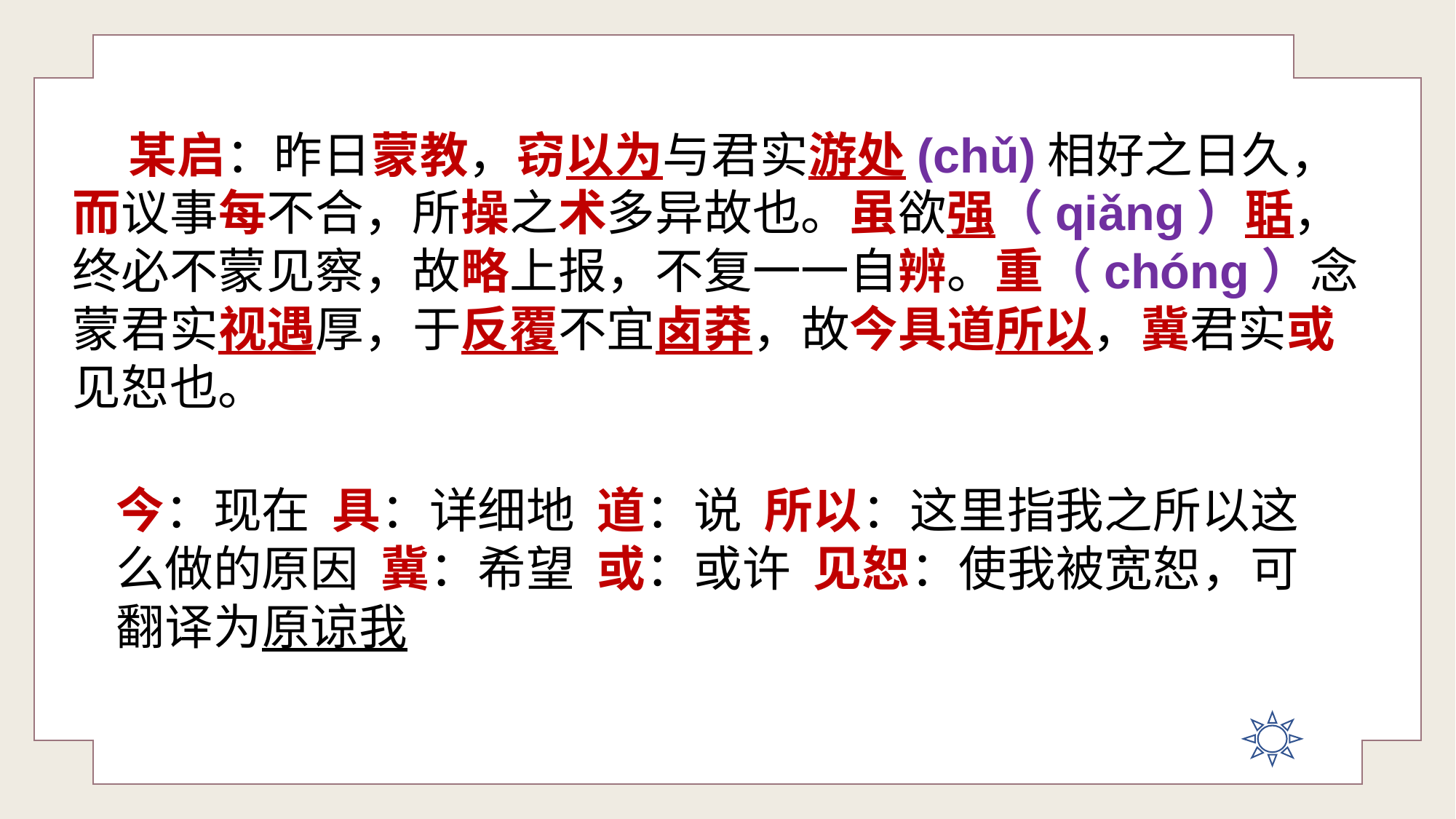

某启：昨日蒙教，窃以为与君实游处(chǔ)相好之日久，而议事每不合，所操之术多异故也。虽欲强（qiǎng）聒，终必不蒙见察，故略上报，不复一一自辨。重（chóng）念蒙君实视遇厚，于反覆不宜卤莽，故今具道所以，冀君实或见恕也。
今：现在  具：详细地  道：说  所以：这里指我之所以这么做的原因  冀：希望  或：或许  见恕：使我被宽恕，可翻译为原谅我